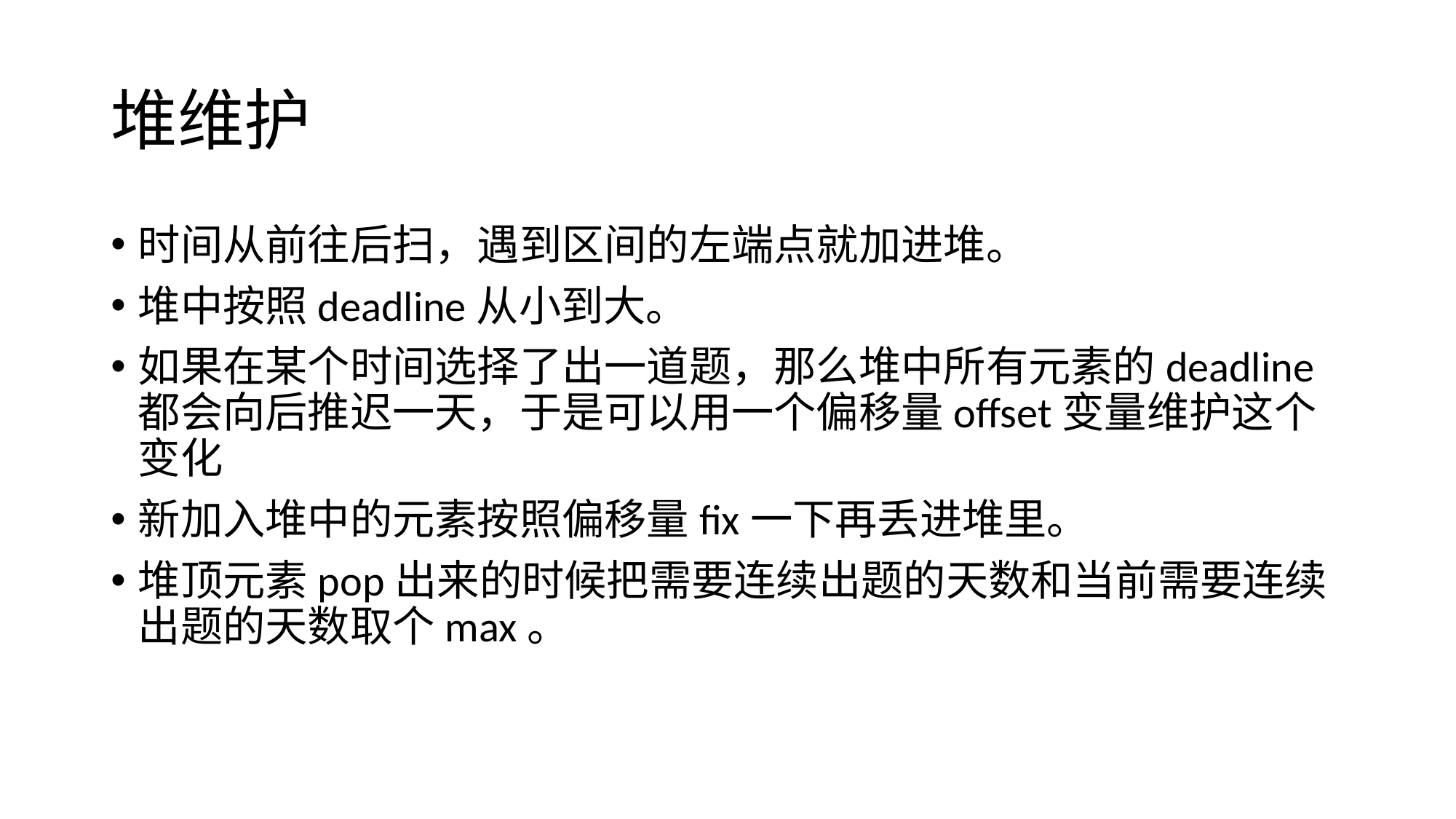

# 堆维护
时间从前往后扫，遇到区间的左端点就加进堆。
堆中按照deadline从小到大。
如果在某个时间选择了出一道题，那么堆中所有元素的deadline都会向后推迟一天，于是可以用一个偏移量offset变量维护这个变化
新加入堆中的元素按照偏移量fix一下再丢进堆里。
堆顶元素pop出来的时候把需要连续出题的天数和当前需要连续出题的天数取个max。